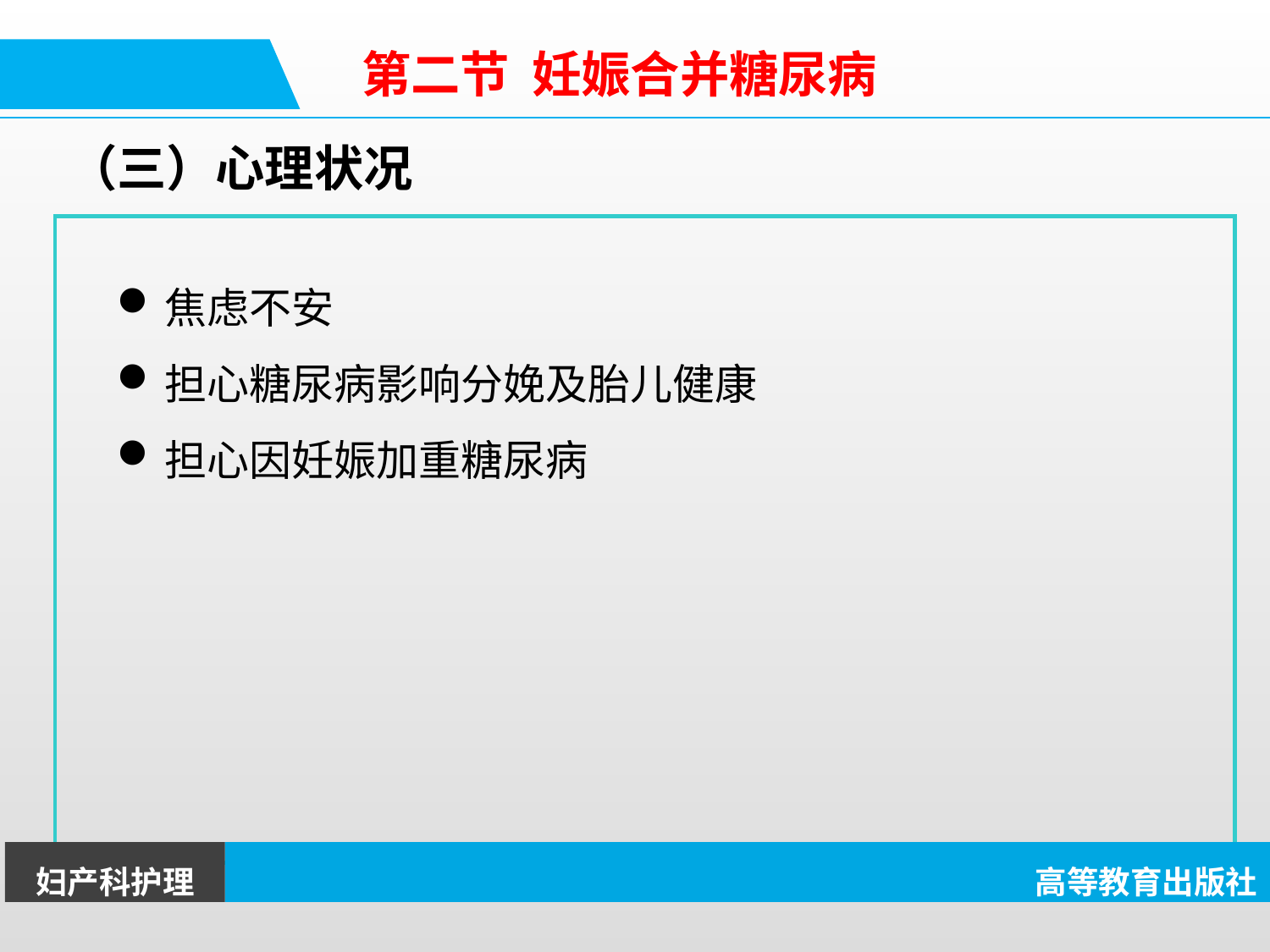

第二节  妊娠合并糖尿病

（三）心理状况

焦虑不安
担心糖尿病影响分娩及胎儿健康
担心因妊娠加重糖尿病
妇产科护理
高等教育出版社